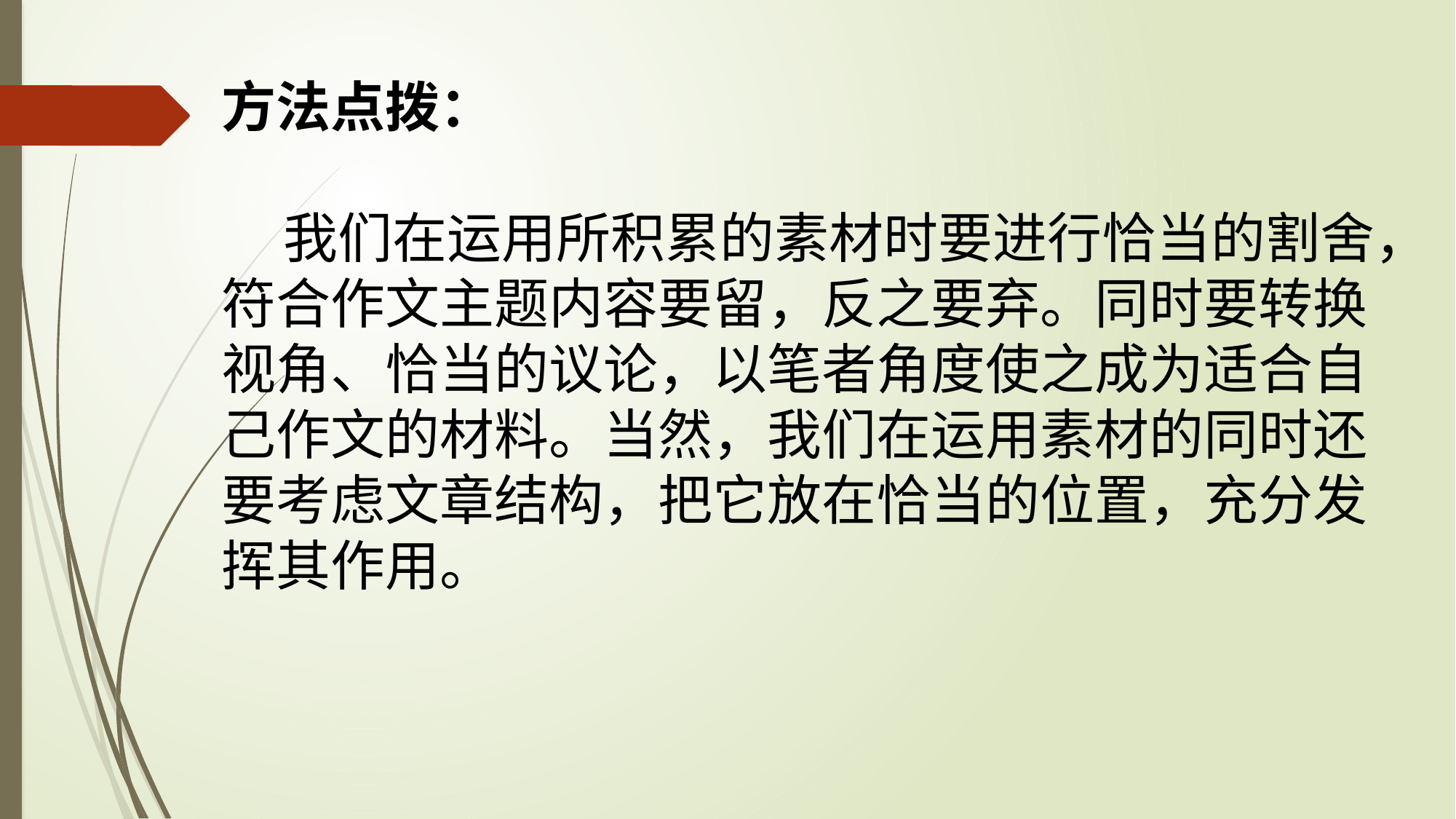

方法点拨：

    我们在运用所积累的素材时要进行恰当的割舍，符合作文主题内容要留，反之要弃。同时要转换视角、恰当的议论，以笔者角度使之成为适合自己作文的材料。当然，我们在运用素材的同时还要考虑文章结构，把它放在恰当的位置，充分发挥其作用。